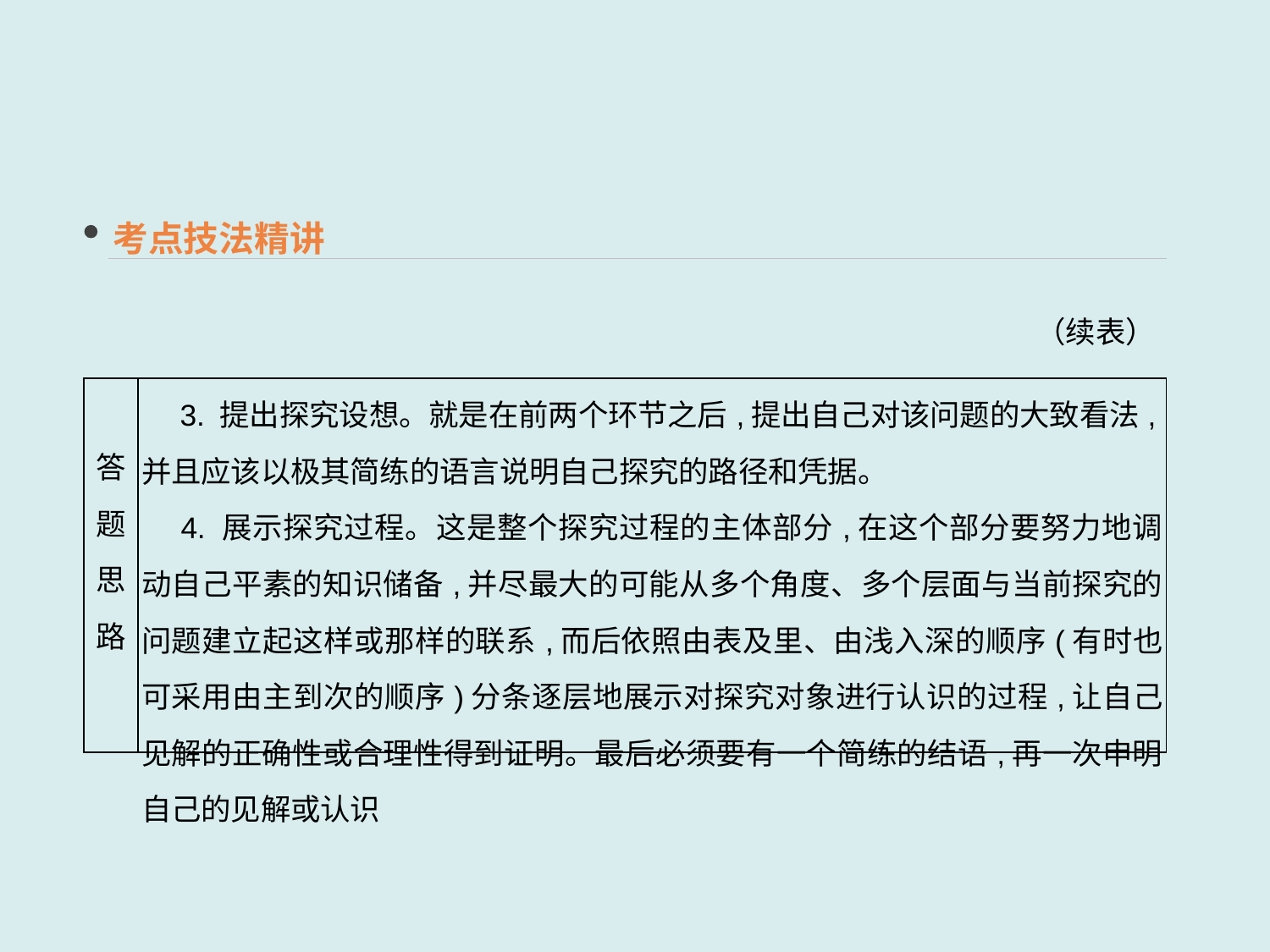

考点技法精讲

（续表）
| 答题 思路 | 3. 提出探究设想。就是在前两个环节之后,提出自己对该问题的大致看法,并且应该以极其简练的语言说明自己探究的路径和凭据。 　4. 展示探究过程。这是整个探究过程的主体部分,在这个部分要努力地调动自己平素的知识储备,并尽最大的可能从多个角度、多个层面与当前探究的问题建立起这样或那样的联系,而后依照由表及里、由浅入深的顺序(有时也可采用由主到次的顺序)分条逐层地展示对探究对象进行认识的过程,让自己见解的正确性或合理性得到证明。最后必须要有一个简练的结语,再一次申明自己的见解或认识 |
| --- | --- |